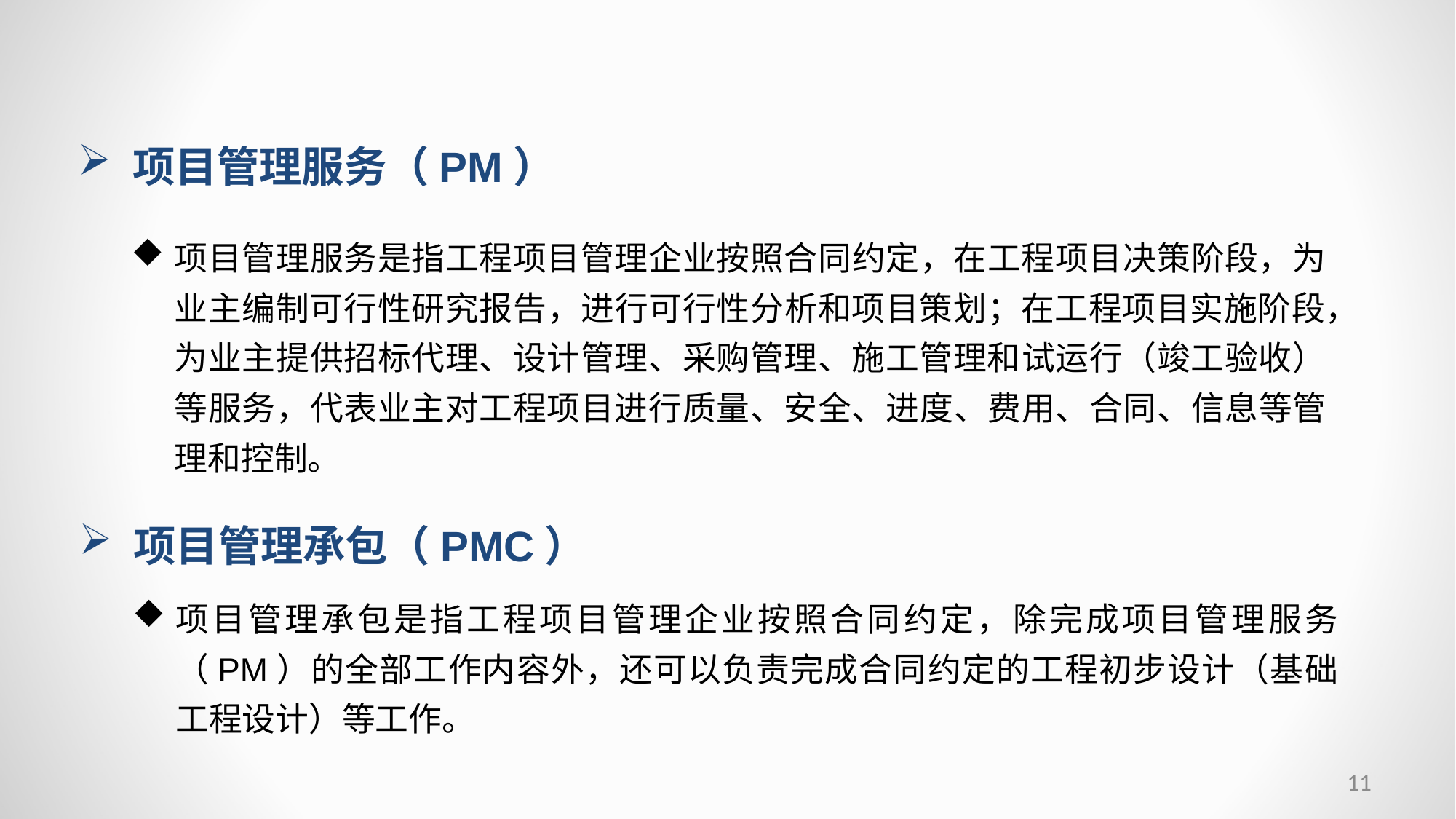

项目管理服务（PM）
项目管理服务是指工程项目管理企业按照合同约定，在工程项目决策阶段，为业主编制可行性研究报告，进行可行性分析和项目策划；在工程项目实施阶段，为业主提供招标代理、设计管理、采购管理、施工管理和试运行（竣工验收）等服务，代表业主对工程项目进行质量、安全、进度、费用、合同、信息等管理和控制。
项目管理承包（PMC）
项目管理承包是指工程项目管理企业按照合同约定，除完成项目管理服务（PM）的全部工作内容外，还可以负责完成合同约定的工程初步设计（基础工程设计）等工作。
11